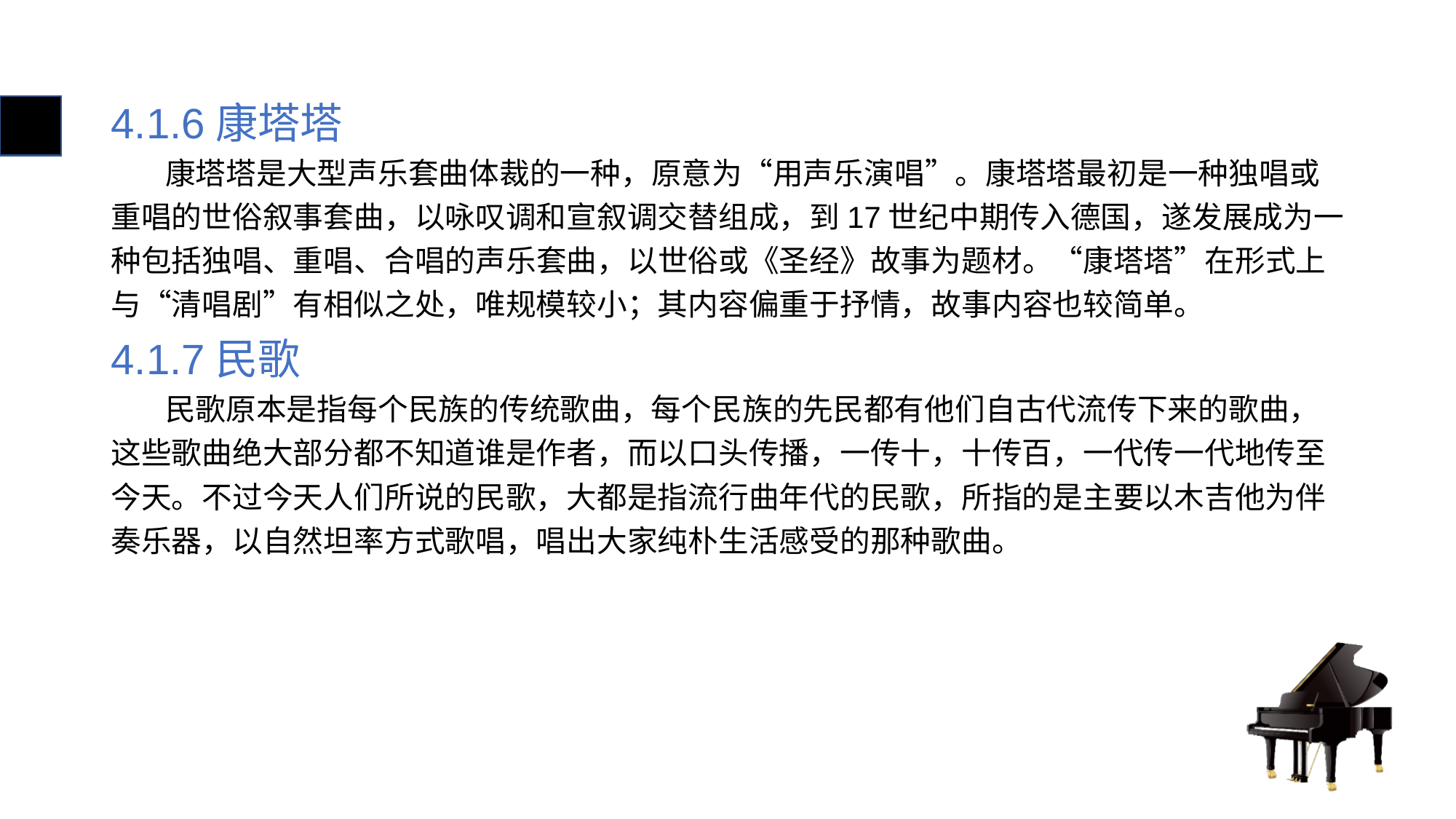

# 4.1.6康塔塔
       康塔塔是大型声乐套曲体裁的一种，原意为“用声乐演唱”。康塔塔最初是一种独唱或重唱的世俗叙事套曲，以咏叹调和宣叙调交替组成，到17世纪中期传入德国，遂发展成为一种包括独唱、重唱、合唱的声乐套曲，以世俗或《圣经》故事为题材。“康塔塔”在形式上与“清唱剧”有相似之处，唯规模较小；其内容偏重于抒情，故事内容也较简单。
4.1.7民歌
       民歌原本是指每个民族的传统歌曲，每个民族的先民都有他们自古代流传下来的歌曲，这些歌曲绝大部分都不知道谁是作者，而以口头传播，一传十，十传百，一代传一代地传至今天。不过今天人们所说的民歌，大都是指流行曲年代的民歌，所指的是主要以木吉他为伴奏乐器，以自然坦率方式歌唱，唱出大家纯朴生活感受的那种歌曲。